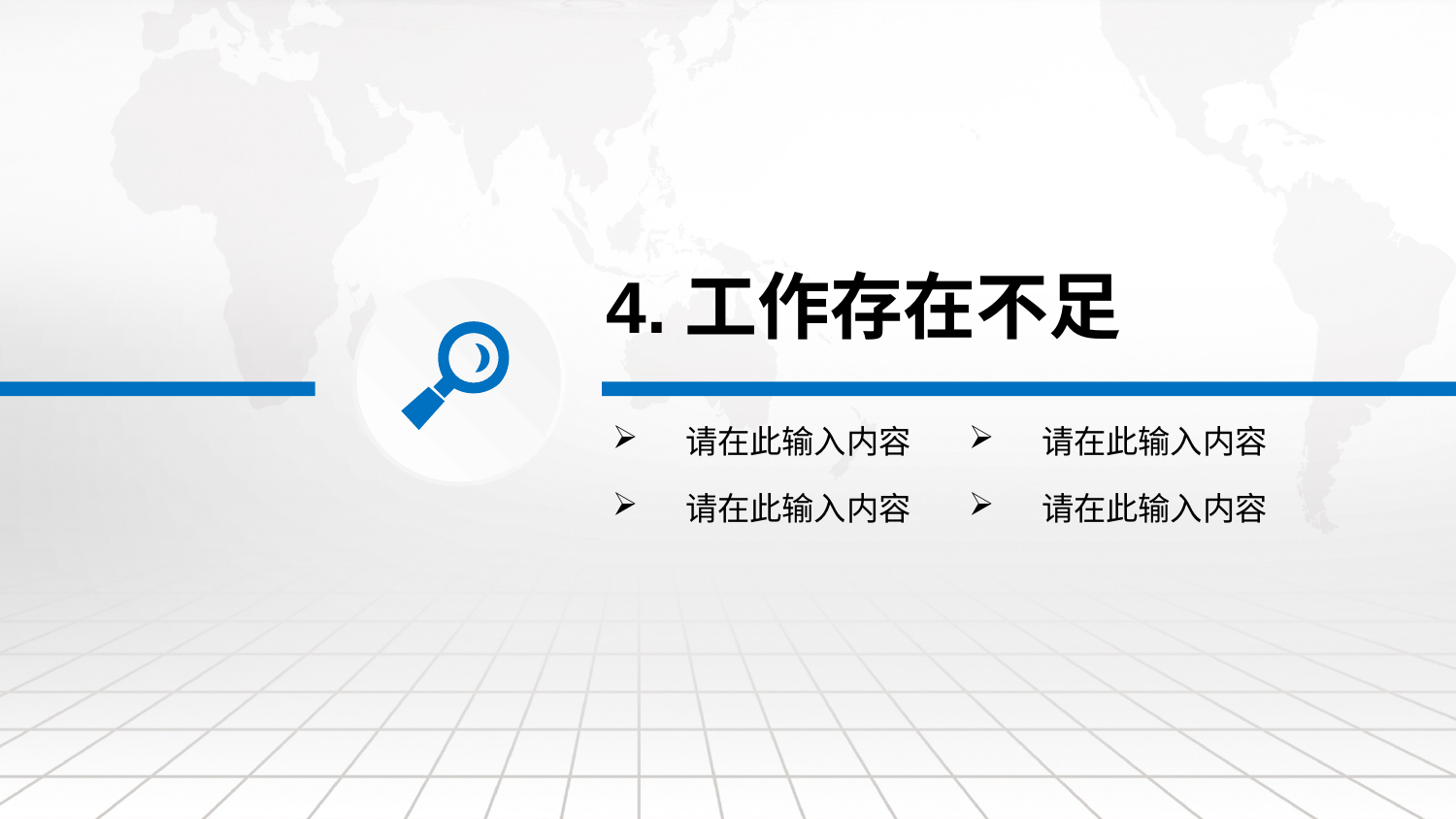

4.工作存在不足

请在此输入内容
请在此输入内容
请在此输入内容
请在此输入内容